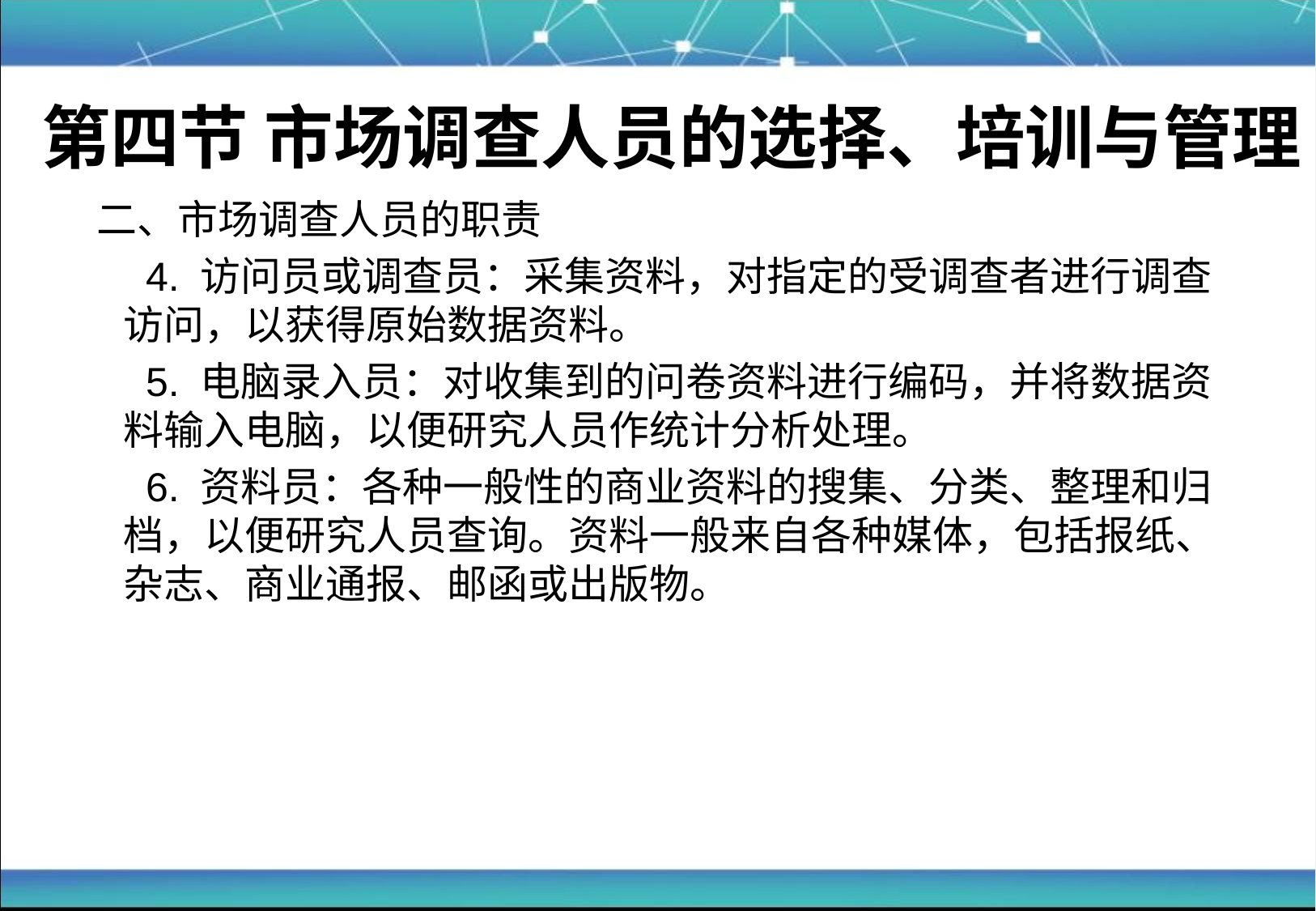

# 第四节 市场调查人员的选择、培训与管理
 二、市场调查人员的职责
      4. 访问员或调查员：采集资料，对指定的受调查者进行调查访问，以获得原始数据资料。
      5. 电脑录入员：对收集到的问卷资料进行编码，并将数据资料输入电脑，以便研究人员作统计分析处理。
      6. 资料员：各种一般性的商业资料的搜集、分类、整理和归档，以便研究人员查询。资料一般来自各种媒体，包括报纸、杂志、商业通报、邮函或出版物。